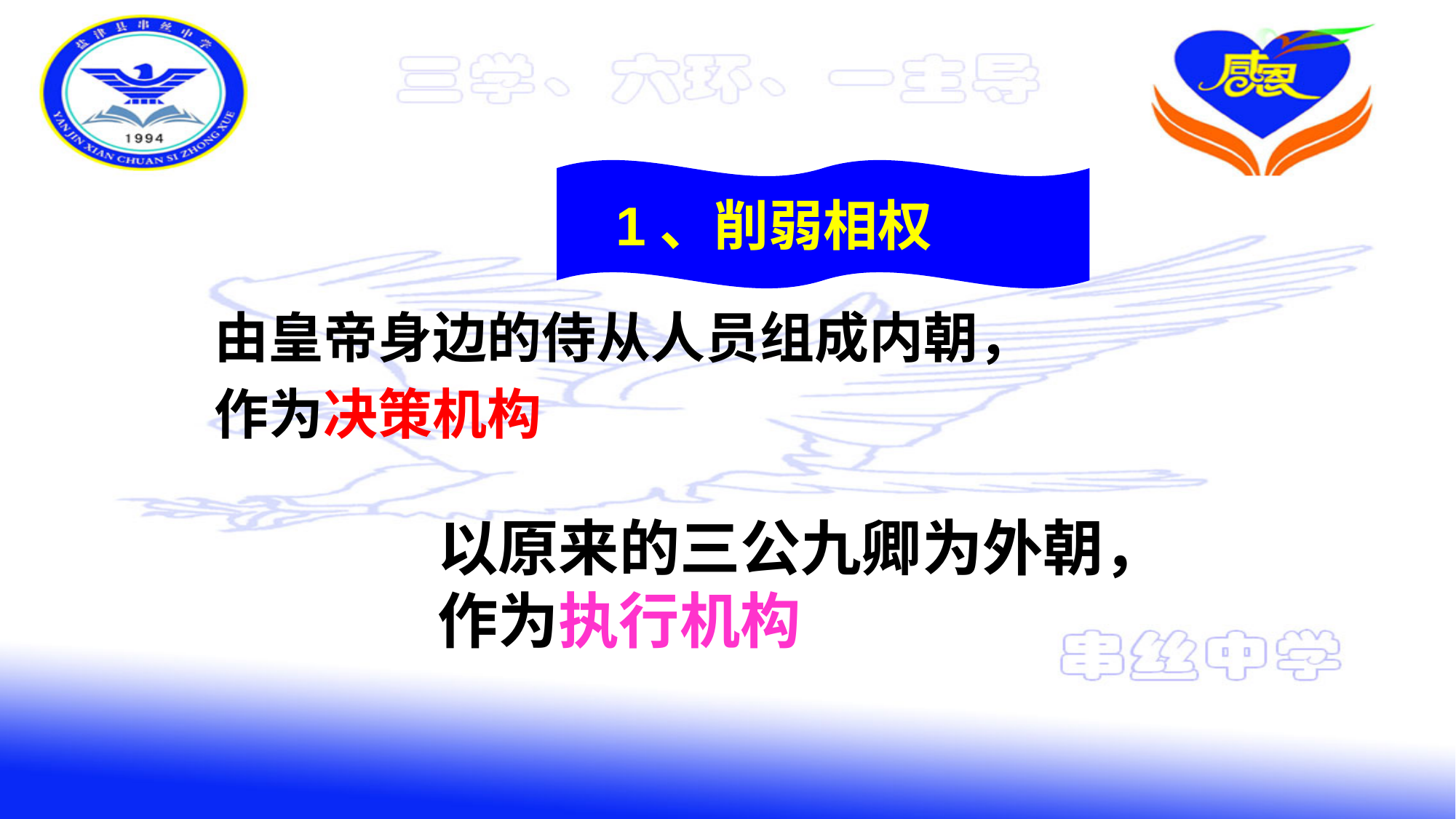

1、削弱相权
由皇帝身边的侍从人员组成内朝，
作为决策机构
以原来的三公九卿为外朝，
作为执行机构